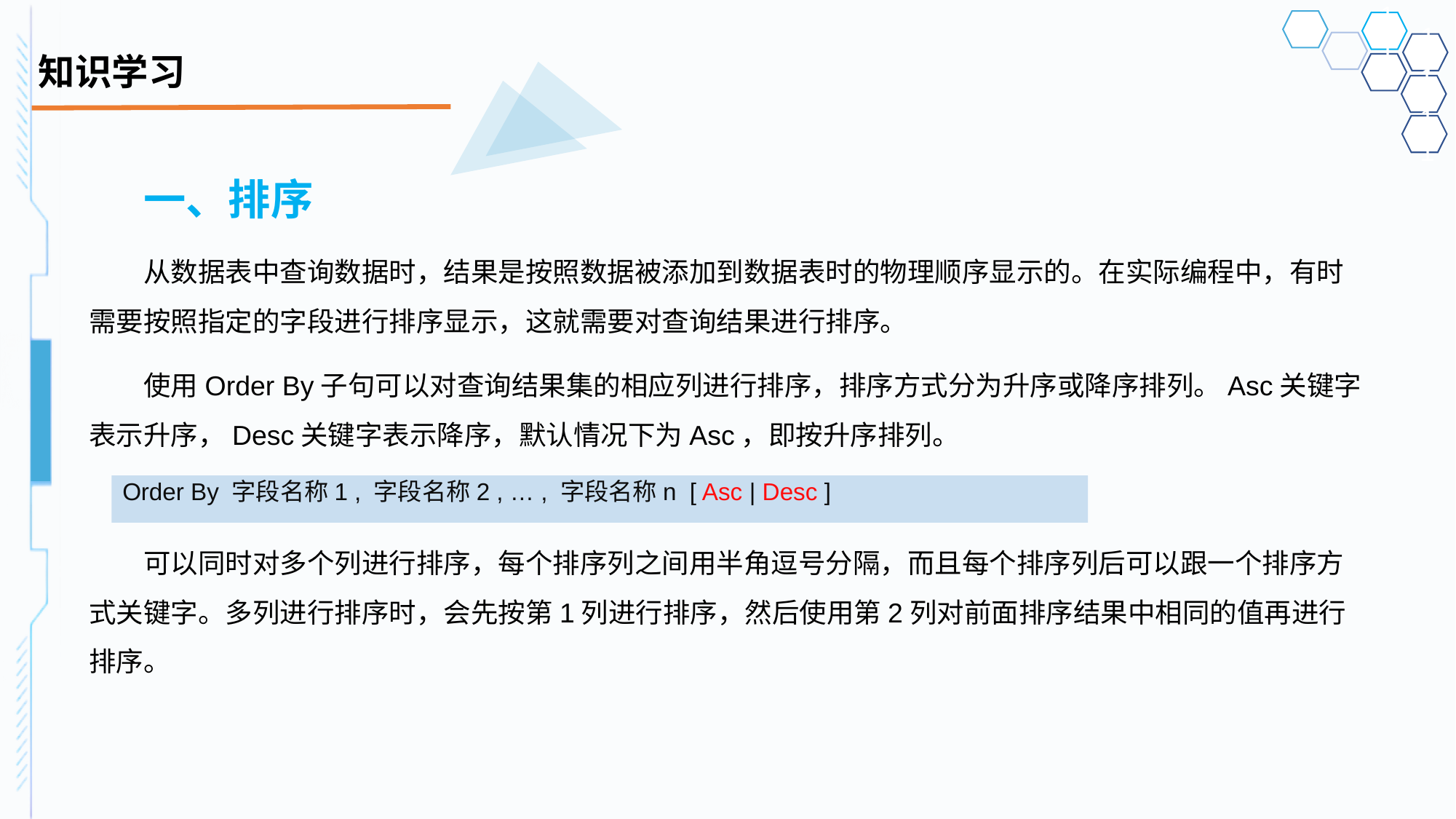

# 知识学习

一、排序
从数据表中查询数据时，结果是按照数据被添加到数据表时的物理顺序显示的。在实际编程中，有时需要按照指定的字段进行排序显示，这就需要对查询结果进行排序。
使用Order By子句可以对查询结果集的相应列进行排序，排序方式分为升序或降序排列。Asc关键字表示升序，Desc关键字表示降序，默认情况下为Asc，即按升序排列。

可以同时对多个列进行排序，每个排序列之间用半角逗号分隔，而且每个排序列后可以跟一个排序方式关键字。多列进行排序时，会先按第1列进行排序，然后使用第2列对前面排序结果中相同的值再进行排序。
Order By 字段名称1 , 字段名称2 , … , 字段名称n  [ Asc | Desc ]